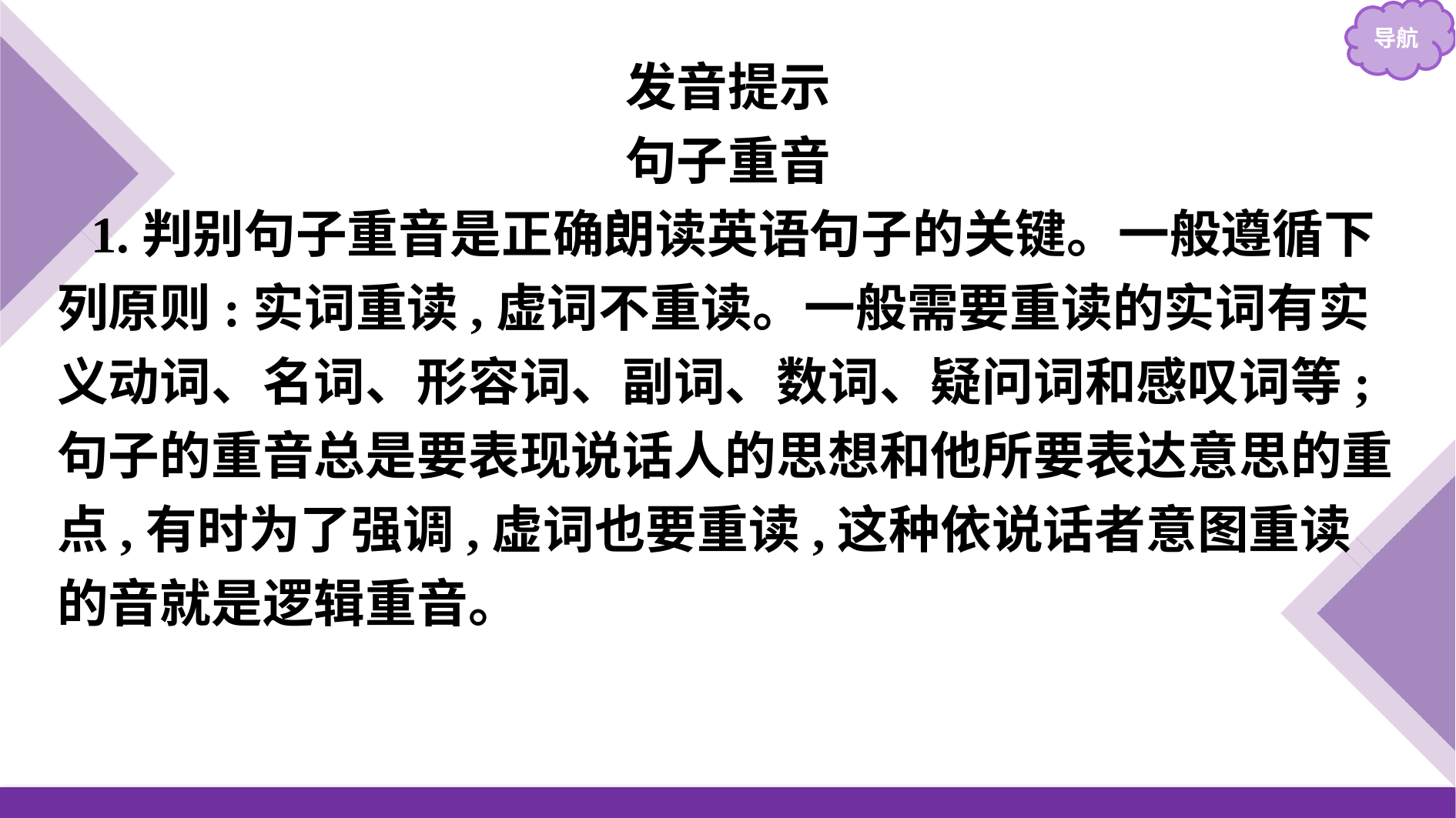

发音提示
句子重音
1.判别句子重音是正确朗读英语句子的关键。一般遵循下列原则:实词重读,虚词不重读。一般需要重读的实词有实义动词、名词、形容词、副词、数词、疑问词和感叹词等;句子的重音总是要表现说话人的思想和他所要表达意思的重点,有时为了强调,虚词也要重读,这种依说话者意图重读的音就是逻辑重音。